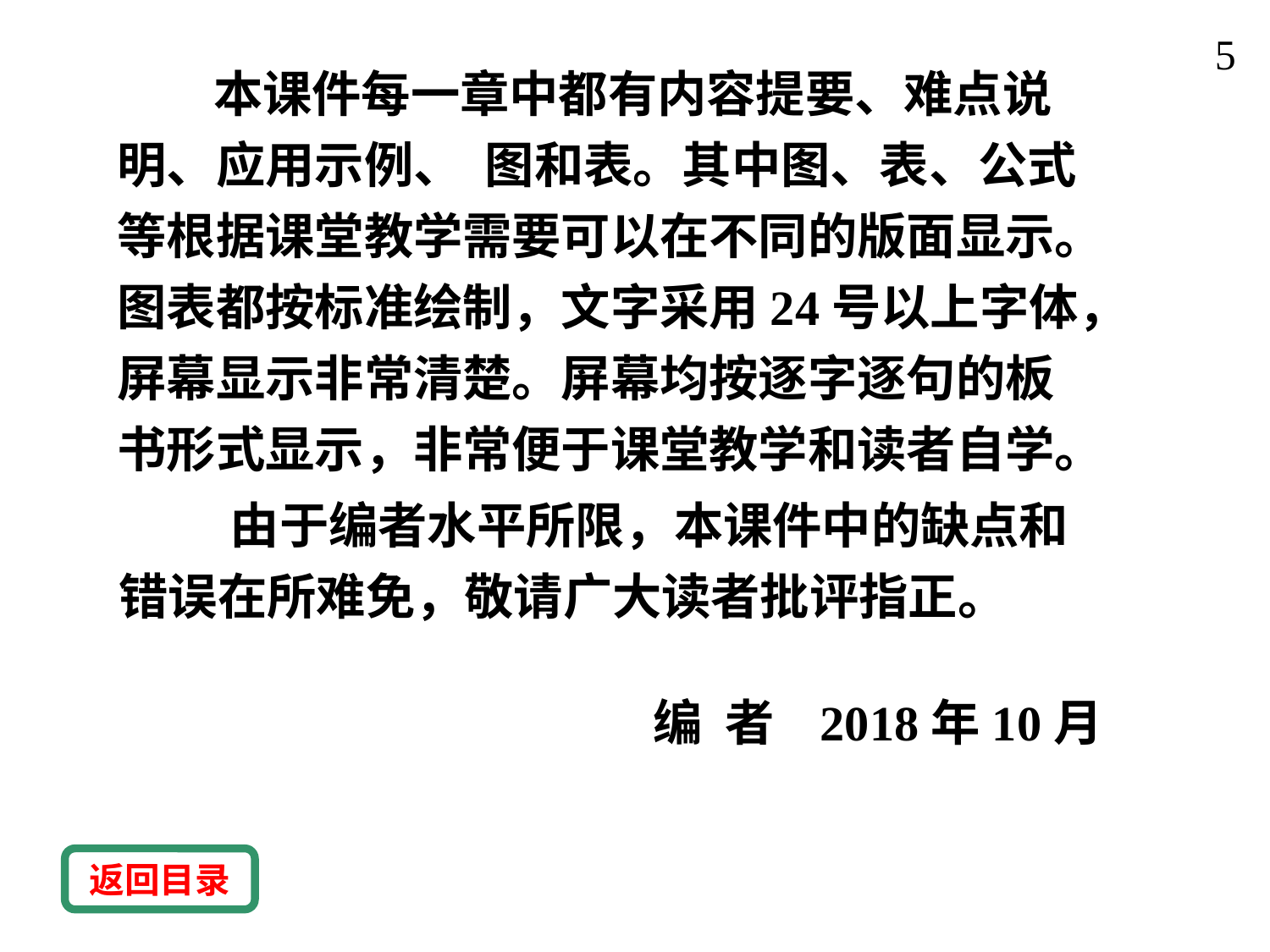

5
         本课件每一章中都有内容提要、难点说明、应用示例、  图和表。其中图、表、公式等根据课堂教学需要可以在不同的版面显示。图表都按标准绘制，文字采用24号以上字体，屏幕显示非常清楚。屏幕均按逐字逐句的板书形式显示，非常便于课堂教学和读者自学。
         由于编者水平所限，本课件中的缺点和
错误在所难免，敬请广大读者批评指正。
  编  者   2018年10月

返回目录